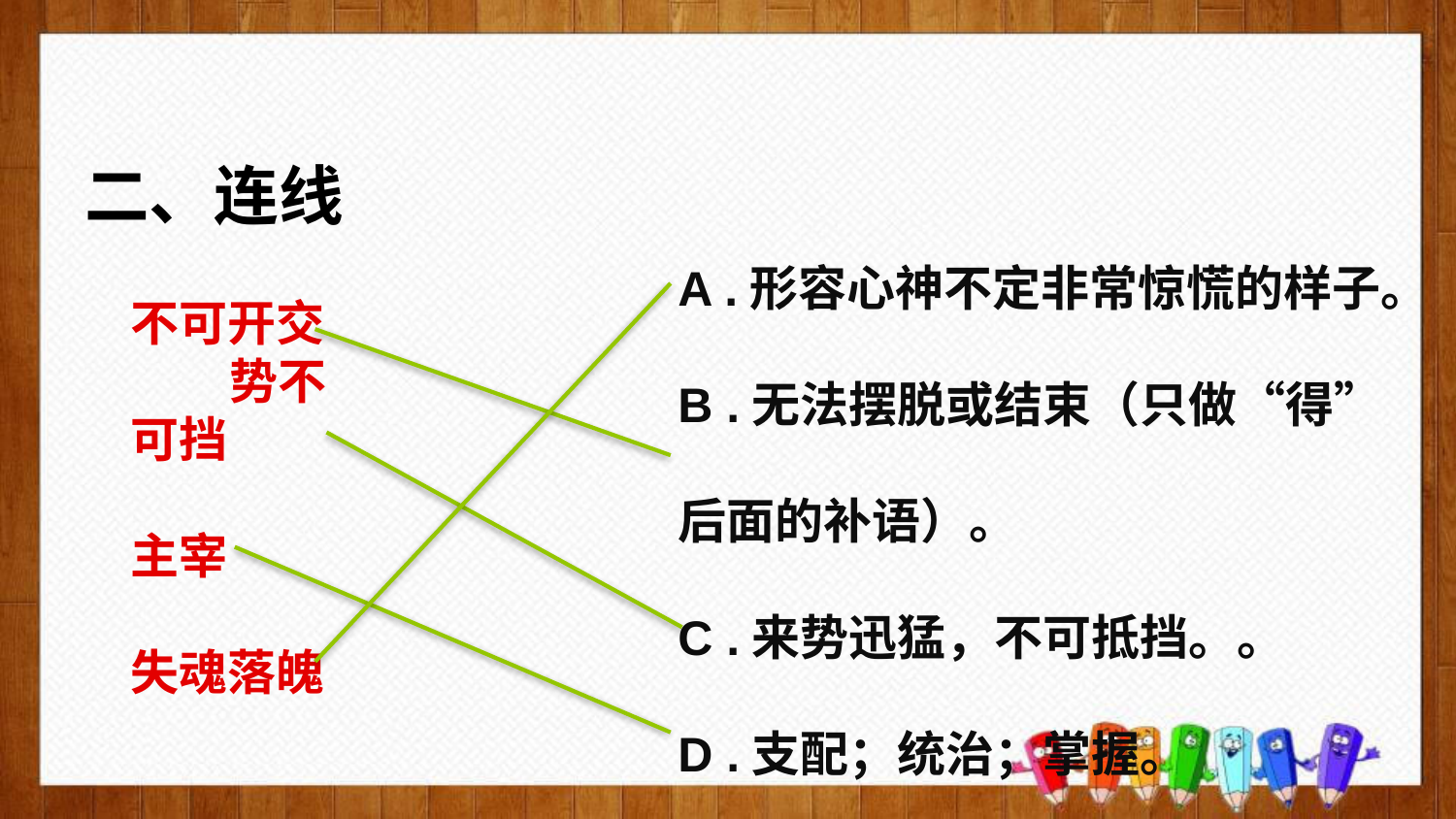

二、连线
A .形容心神不定非常惊慌的样子。
B .无法摆脱或结束（只做“得”后面的补语）。
C .来势迅猛，不可抵挡。。
D .支配；统治；掌握。
不可开交
        势不可挡

主宰

失魂落魄